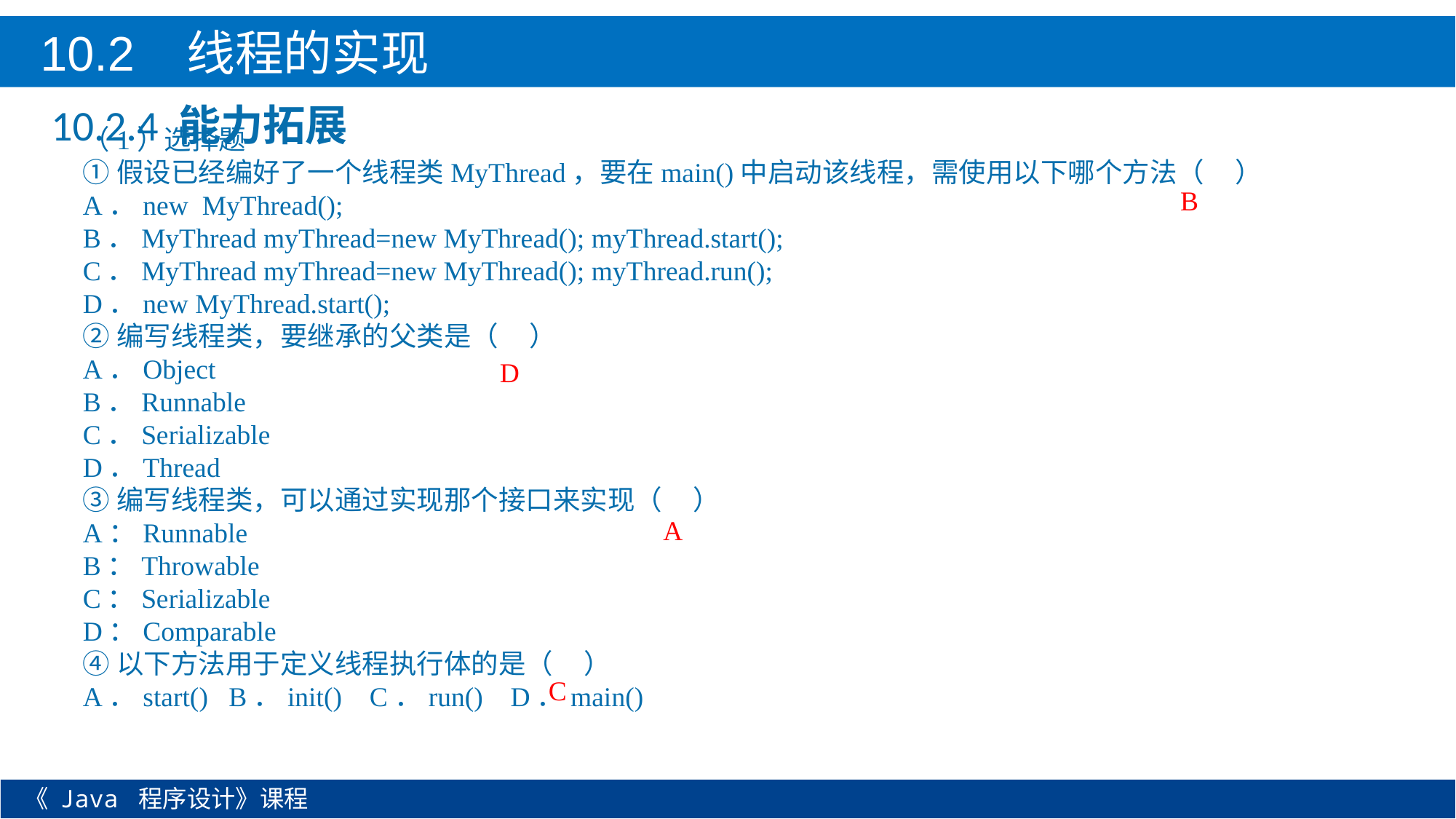

10.2   线程的实现

（1）选择题
①假设已经编好了一个线程类MyThread，要在main()中启动该线程，需使用以下哪个方法（     ）
A．new  MyThread();
B．MyThread myThread=new MyThread(); myThread.start();
C．MyThread myThread=new MyThread(); myThread.run();
D．new MyThread.start();
②编写线程类，要继承的父类是（     ）
A．Object
B．Runnable
C．Serializable
D．Thread
③编写线程类，可以通过实现那个接口来实现（     ）
A：Runnable
B：Throwable
C：Serializable
D：Comparable
④以下方法用于定义线程执行体的是（     ）
A．start()   B．init()    C．run()    D．main()
10.2.4 能力拓展

B
D
A
C
《 Java 程序设计》课程